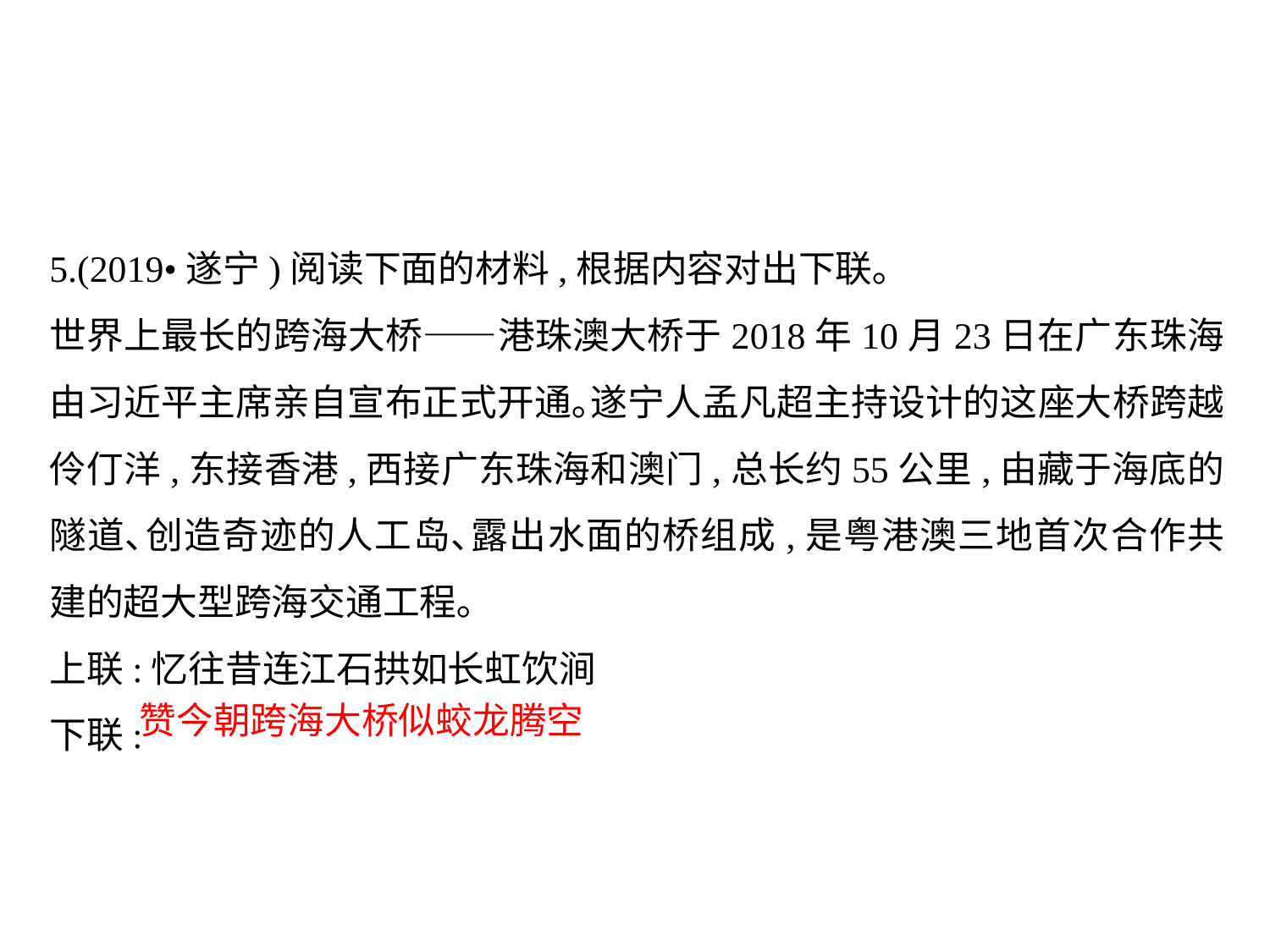

5.(2019•遂宁)阅读下面的材料,根据内容对出下联｡
世界上最长的跨海大桥——港珠澳大桥于2018年10月23日在广东珠海由习近平主席亲自宣布正式开通｡遂宁人孟凡超主持设计的这座大桥跨越伶仃洋,东接香港,西接广东珠海和澳门,总长约55公里,由藏于海底的隧道､创造奇迹的人工岛､露出水面的桥组成,是粤港澳三地首次合作共建的超大型跨海交通工程｡
上联:忆往昔连江石拱如长虹饮涧
下联:
赞今朝跨海大桥似蛟龙腾空